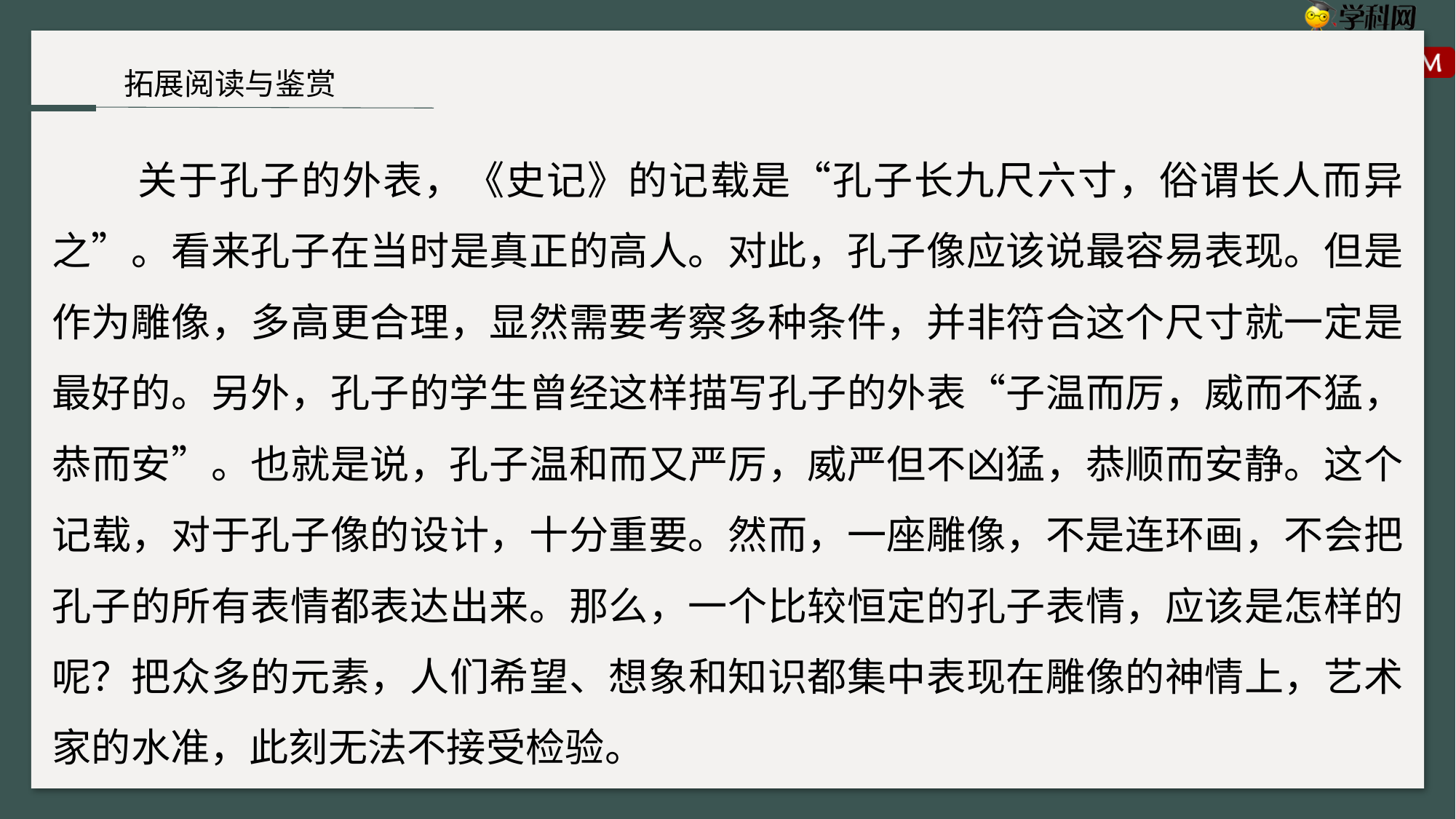

拓展阅读与鉴赏
关于孔子的外表，《史记》的记载是“孔子长九尺六寸，俗谓长人而异之”。看来孔子在当时是真正的高人。对此，孔子像应该说最容易表现。但是作为雕像，多高更合理，显然需要考察多种条件，并非符合这个尺寸就一定是最好的。另外，孔子的学生曾经这样描写孔子的外表“子温而厉，威而不猛，恭而安”。也就是说，孔子温和而又严厉，威严但不凶猛，恭顺而安静。这个记载，对于孔子像的设计，十分重要。然而，一座雕像，不是连环画，不会把孔子的所有表情都表达出来。那么，一个比较恒定的孔子表情，应该是怎样的呢？把众多的元素，人们希望、想象和知识都集中表现在雕像的神情上，艺术家的水准，此刻无法不接受检验。